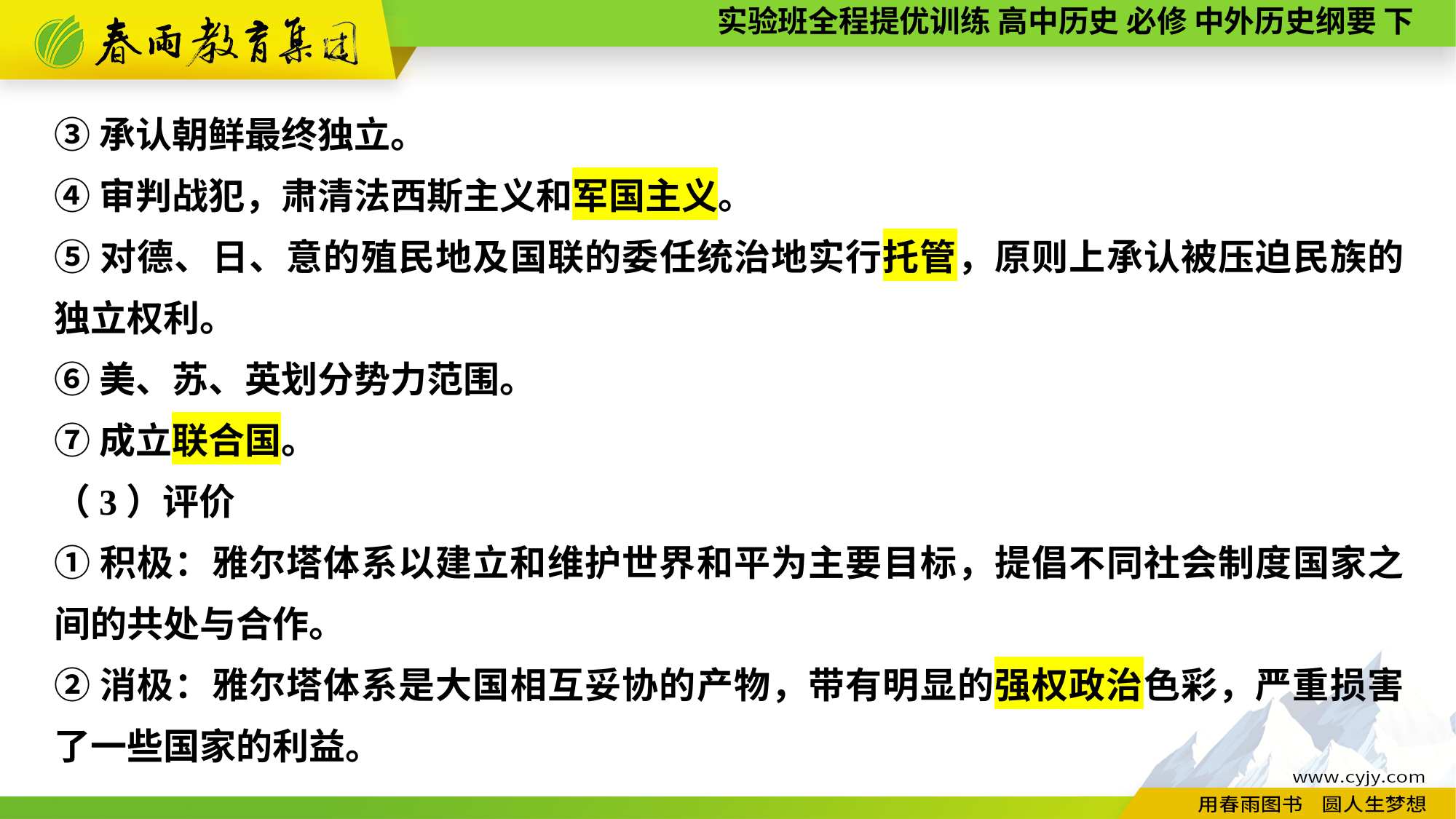

③承认朝鲜最终独立。
④审判战犯，肃清法西斯主义和军国主义。
⑤对德、日、意的殖民地及国联的委任统治地实行托管，原则上承认被压迫民族的独立权利。
⑥美、苏、英划分势力范围。
⑦成立联合国。
（3）评价
①积极：雅尔塔体系以建立和维护世界和平为主要目标，提倡不同社会制度国家之间的共处与合作。
②消极：雅尔塔体系是大国相互妥协的产物，带有明显的强权政治色彩，严重损害了一些国家的利益。